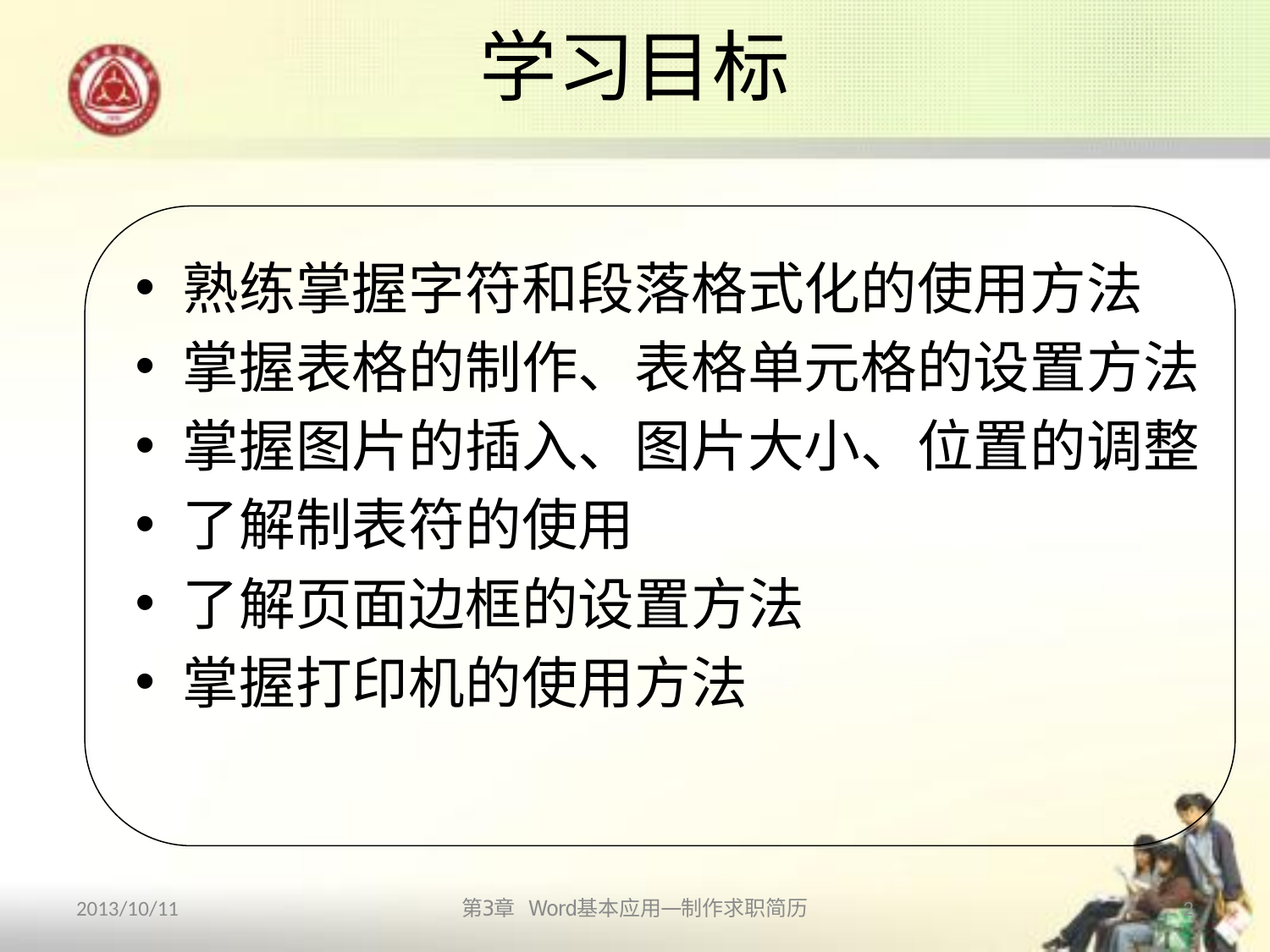

# 学习目标

熟练掌握字符和段落格式化的使用方法
掌握表格的制作、表格单元格的设置方法
掌握图片的插入、图片大小、位置的调整
了解制表符的使用
了解页面边框的设置方法
掌握打印机的使用方法

2013/10/11
第3章  Word基本应用—制作求职简历
2